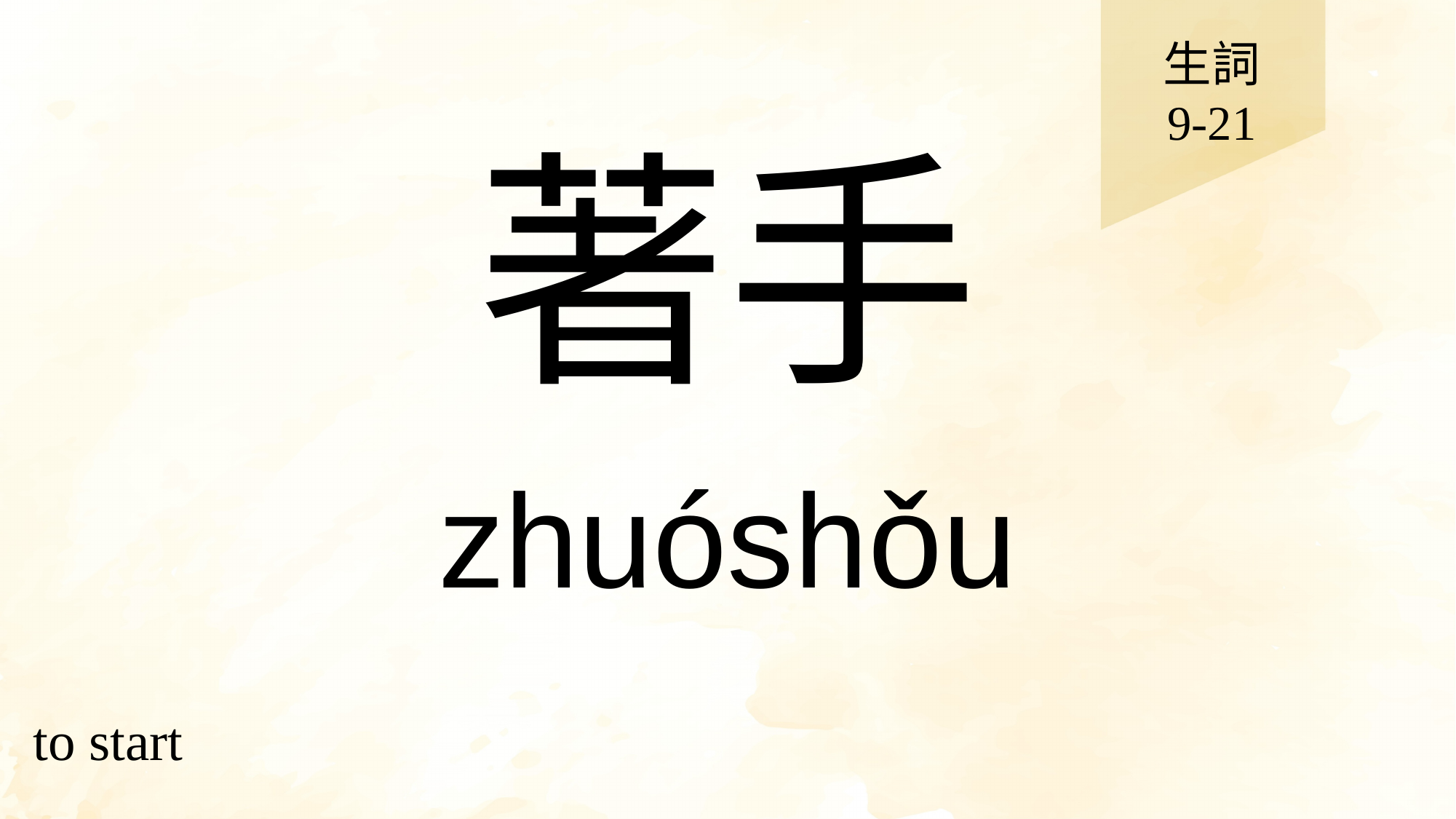

生詞
9-21
# 著手
zhuóshǒu
to start